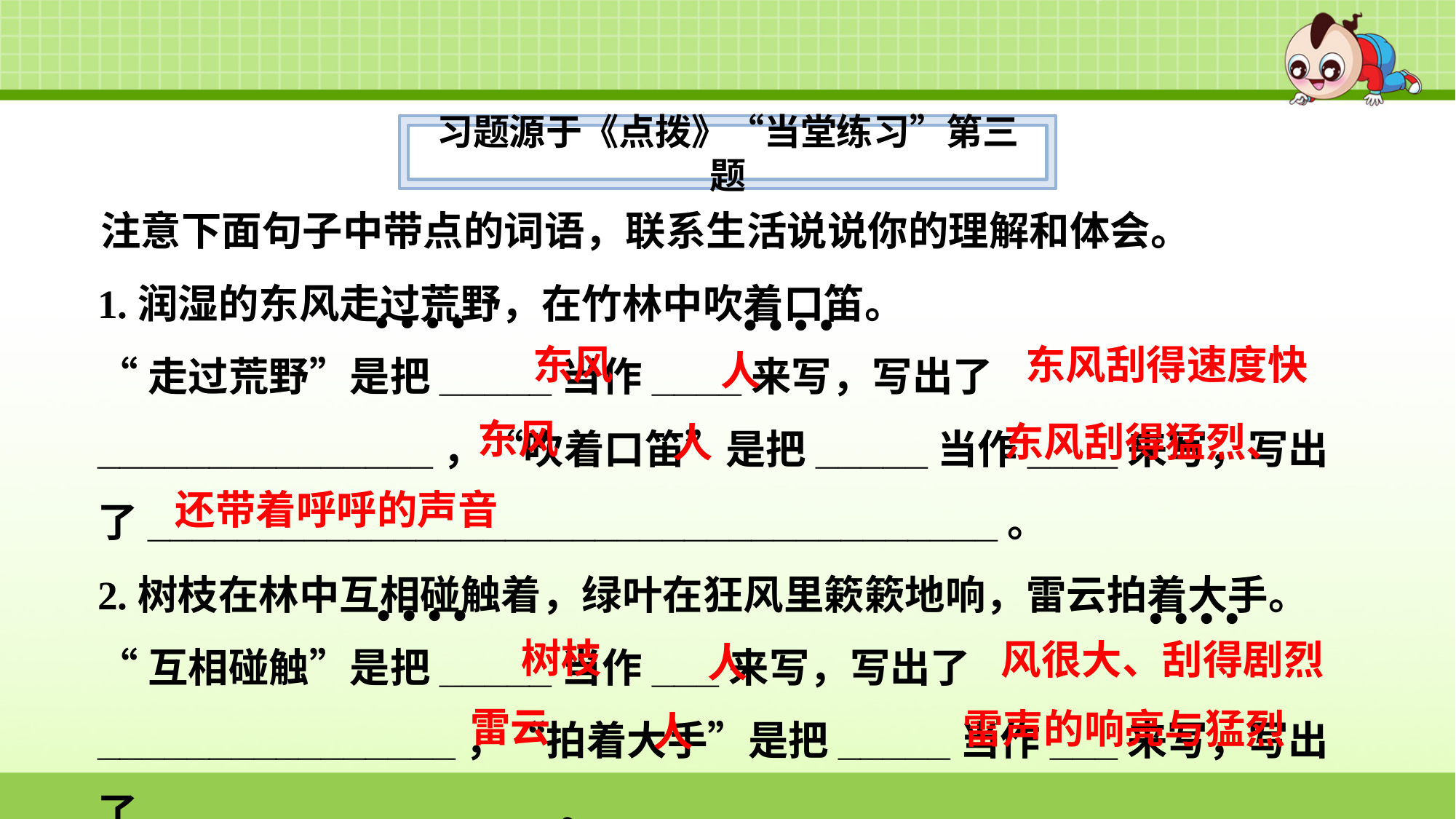

习题源于《点拨》“当堂练习”第三题
注意下面句子中带点的词语，联系生活说说你的理解和体会。
1.润湿的东风走过荒野，在竹林中吹着口笛。
“走过荒野”是把_____当作____来写，写出了_______________，“吹着口笛”是把_____当作____来写，写出了______________________________________。
2.树枝在林中互相碰触着，绿叶在狂风里簌簌地响，雷云拍着大手。
“互相碰触”是把_____当作___来写，写出了________________，“拍着大手”是把_____当作___来写，写出了__________________。
• • • •
• • • •
东风
东风刮得速度快
人
东风
东风刮得猛烈、
人
还带着呼呼的声音
• • • •
• • • •
树枝
风很大、刮得剧烈
人
雷云
雷声的响亮与猛烈
人